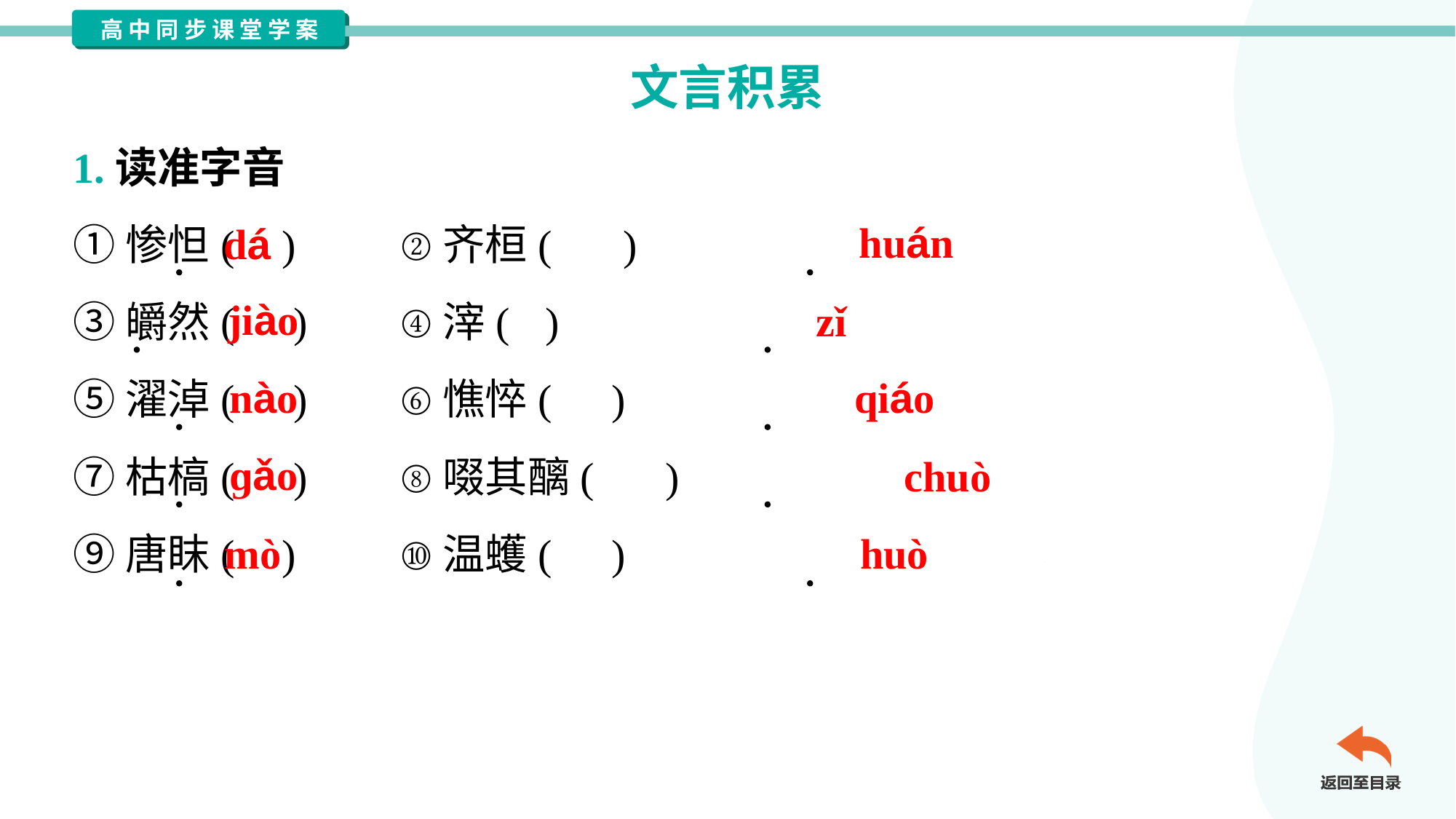

文言积累
1.读准字音
①惨怛(    )	②齐桓(      )
③皭然(     )	④滓(   )
⑤濯淖(     )	⑥憔悴(     )
⑦枯槁(     )	⑧啜其醨(      )
⑨唐眜(    )	⑩温蠖(     )
dá
huán
jiào
zǐ

nào
qiáo

ɡǎo
chuò

mò
huò